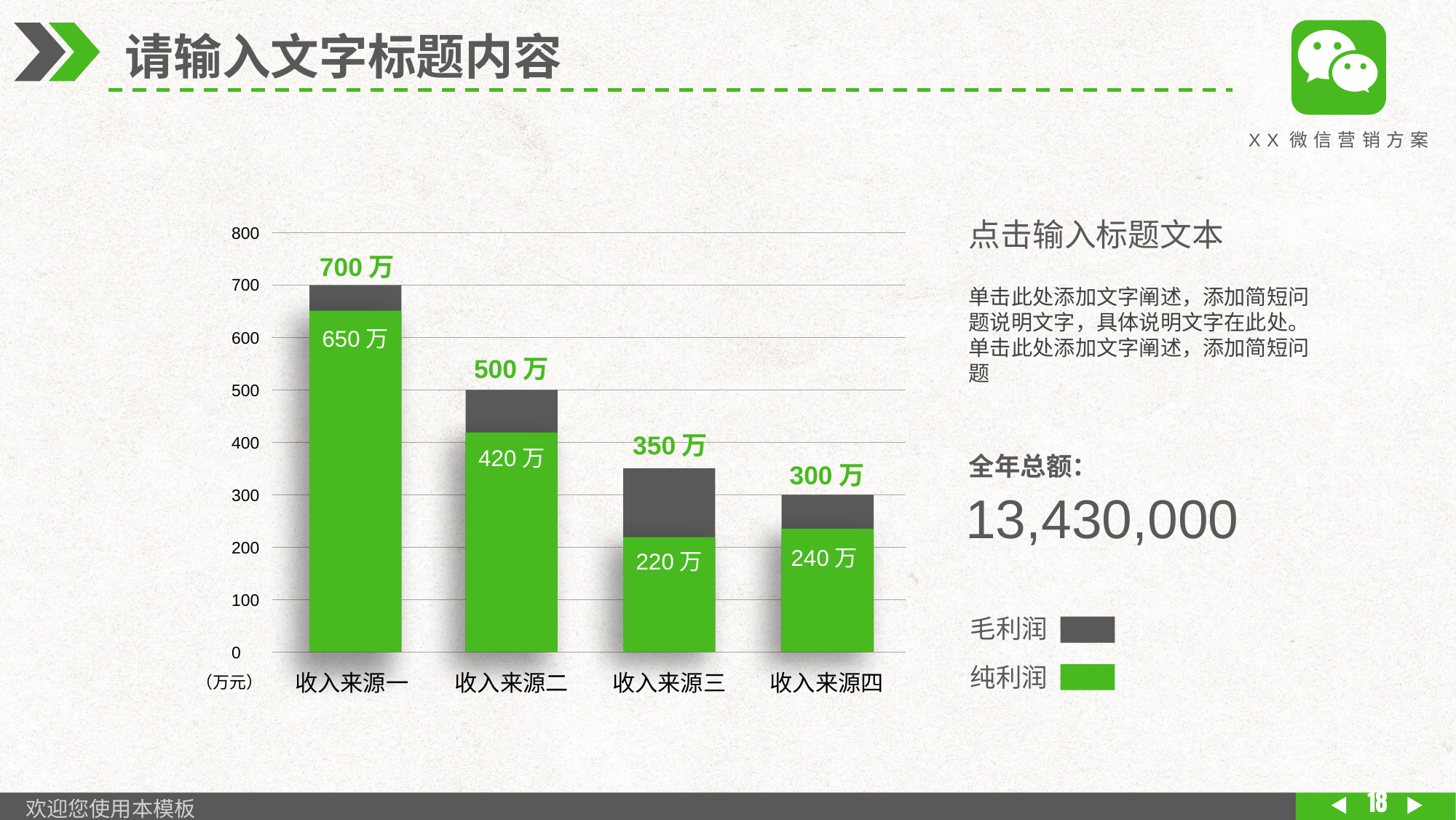

XX微信营销方案
 请输入文字标题内容

点击输入标题文本
800
700万
700
单击此处添加文字阐述，添加简短问题说明文字，具体说明文字在此处。单击此处添加文字阐述，添加简短问题

650万
600
500万
500

350万
400

420万
全年总额：
300万

13,430,000
300

200

240万
220万
100
毛利润

0
纯利润
收入来源一
收入来源二
收入来源三
收入来源四

（万元）